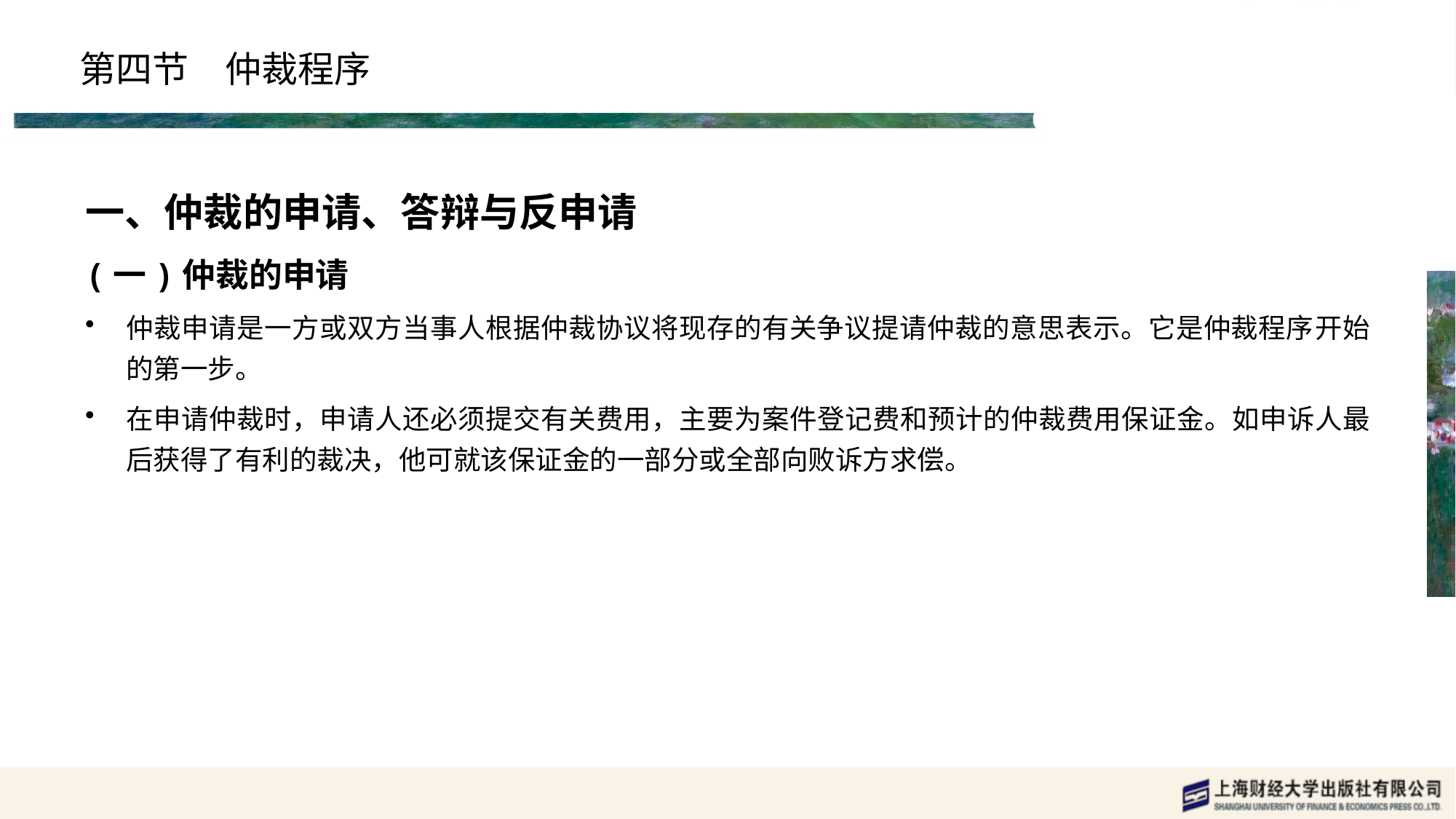

# 第四节　仲裁程序
一、仲裁的申请、答辩与反申请
(一)仲裁的申请
仲裁申请是一方或双方当事人根据仲裁协议将现存的有关争议提请仲裁的意思表示。它是仲裁程序开始的第一步。
在申请仲裁时，申请人还必须提交有关费用，主要为案件登记费和预计的仲裁费用保证金。如申诉人最后获得了有利的裁决，他可就该保证金的一部分或全部向败诉方求偿。